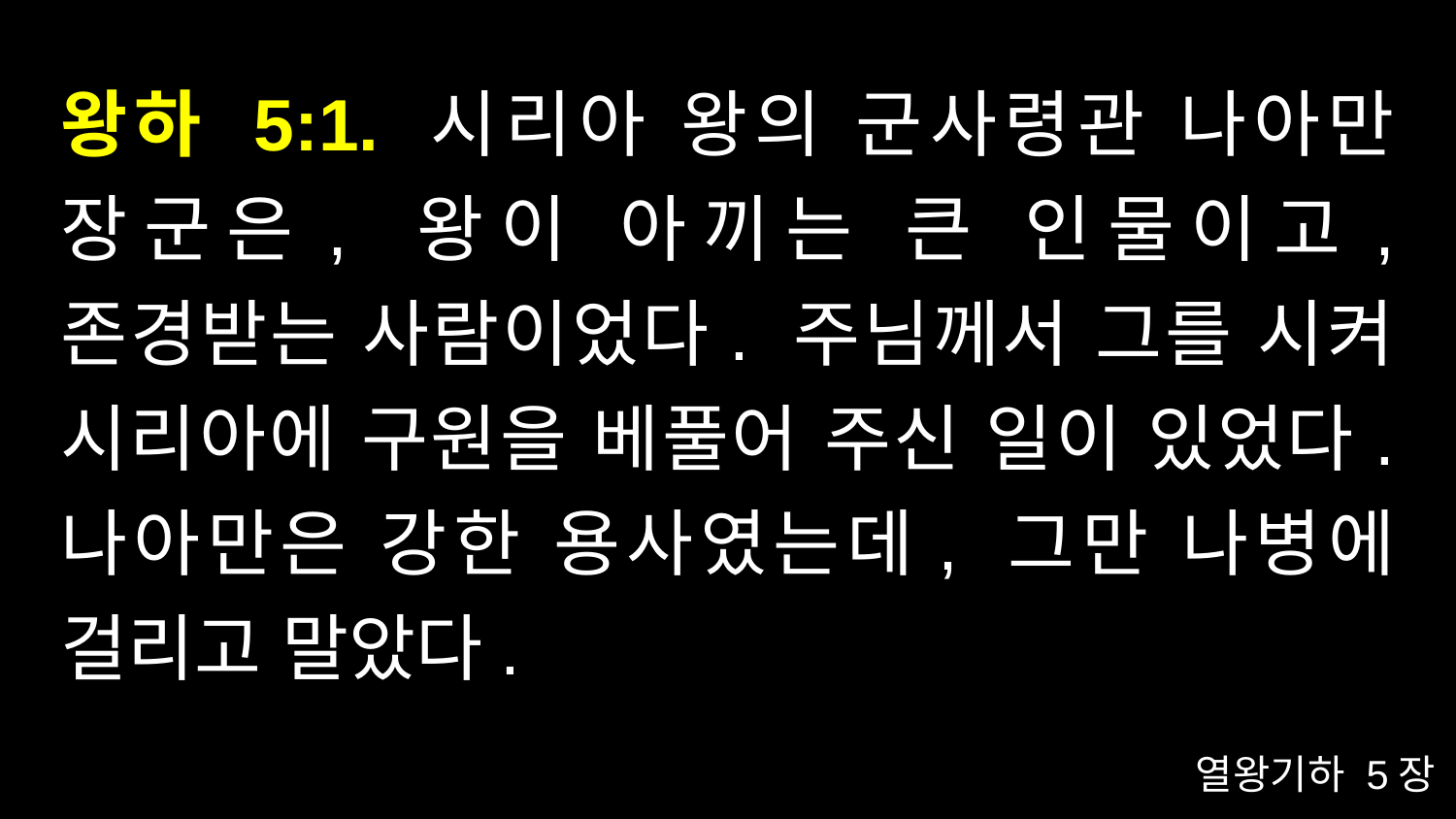

# 왕하 5:1. 시리아 왕의 군사령관 나아만 장군은, 왕이 아끼는 큰 인물이고, 존경받는 사람이었다. 주님께서 그를 시켜 시리아에 구원을 베풀어 주신 일이 있었다. 나아만은 강한 용사였는데, 그만 나병에 걸리고 말았다.
열왕기하 5장